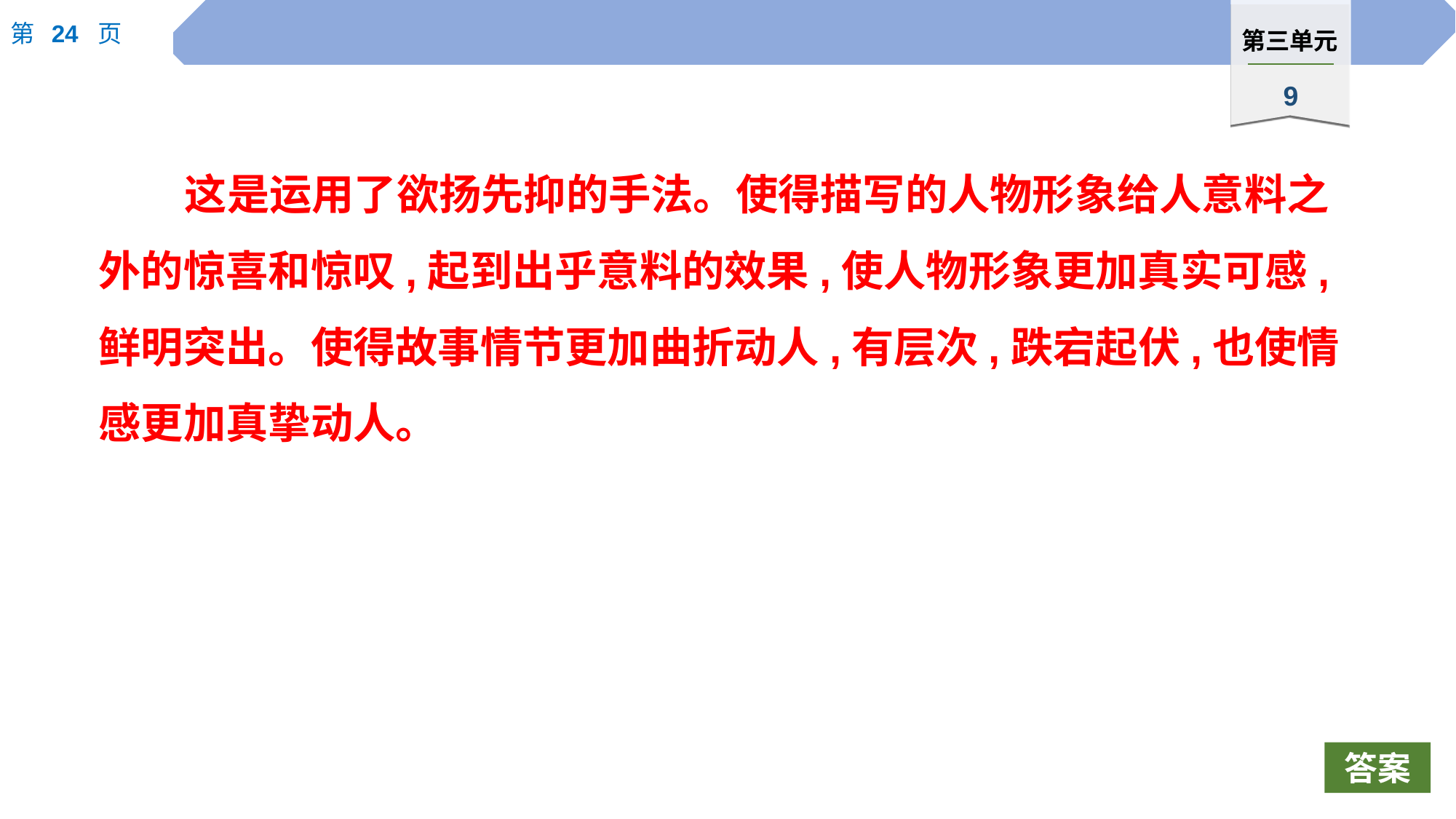

这是运用了欲扬先抑的手法。使得描写的人物形象给人意料之外的惊喜和惊叹,起到出乎意料的效果,使人物形象更加真实可感,鲜明突出。使得故事情节更加曲折动人,有层次,跌宕起伏,也使情感更加真挚动人。
答案